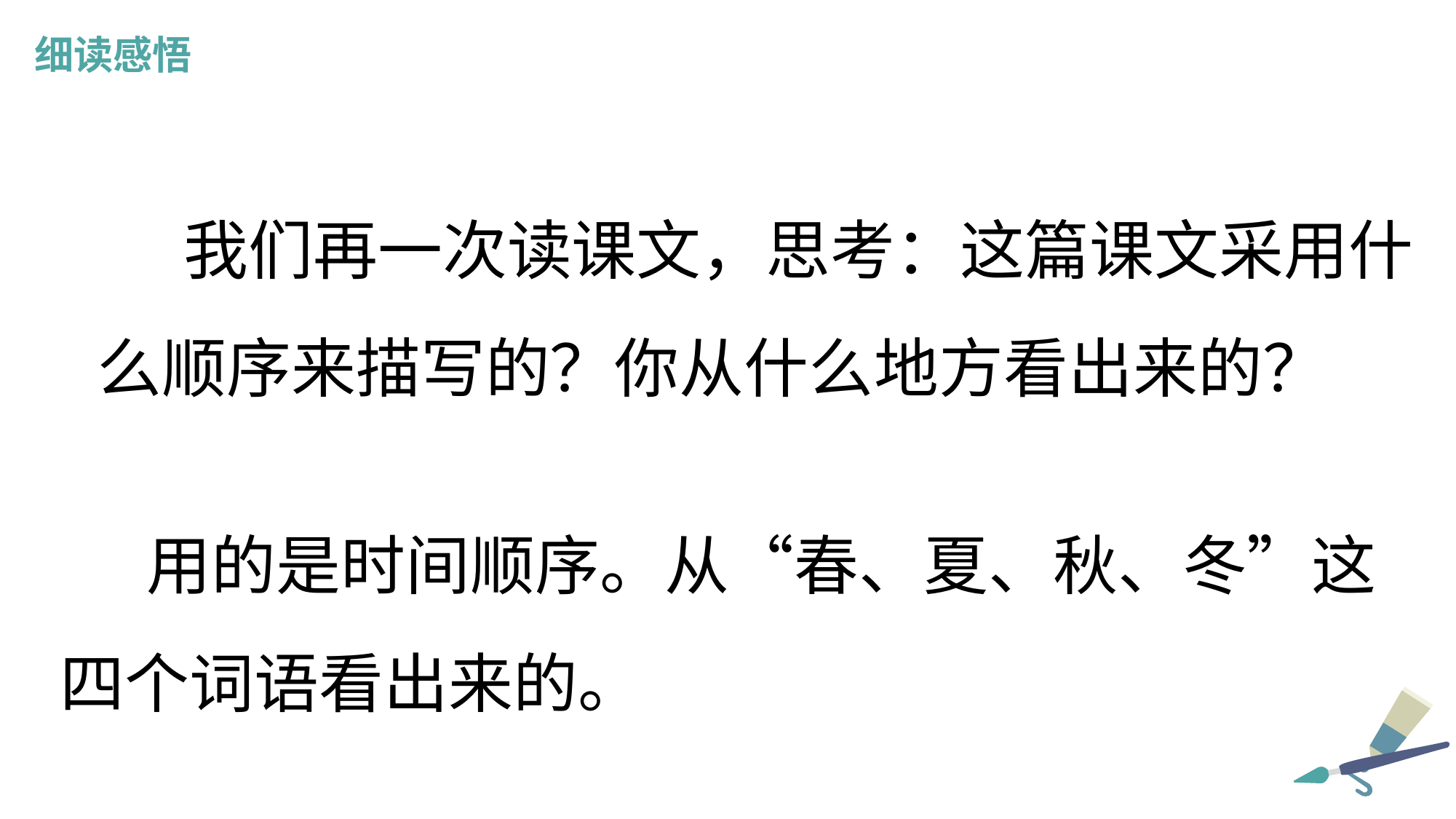

细读感悟
  我们再一次读课文，思考：这篇课文采用什么顺序来描写的？你从什么地方看出来的？

  用的是时间顺序。从“春、夏、秋、冬”这四个词语看出来的。